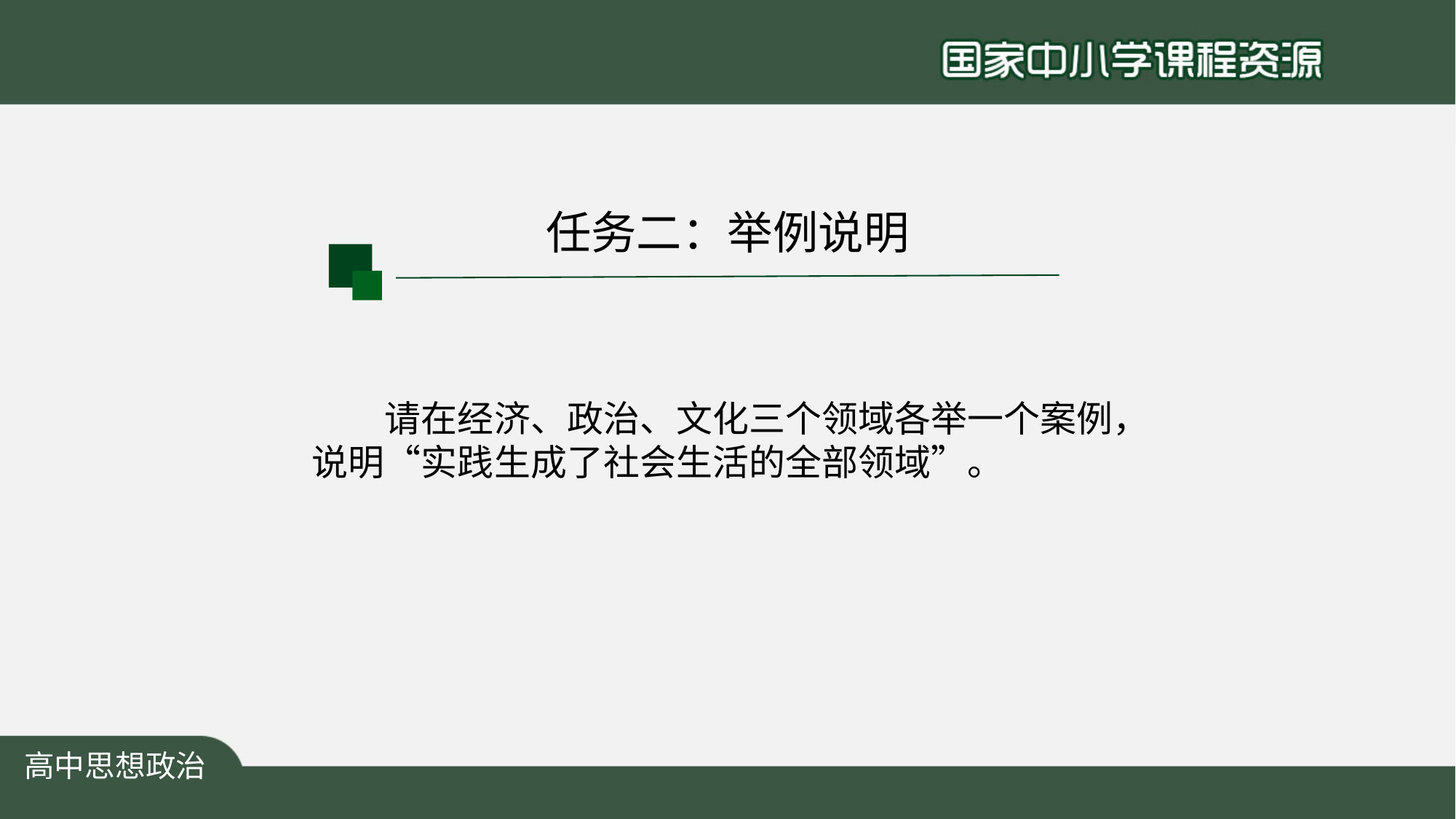

任务二：举例说明

请在经济、政治、文化三个领域各举一个案例，说明“实践生成了社会生活的全部领域”。